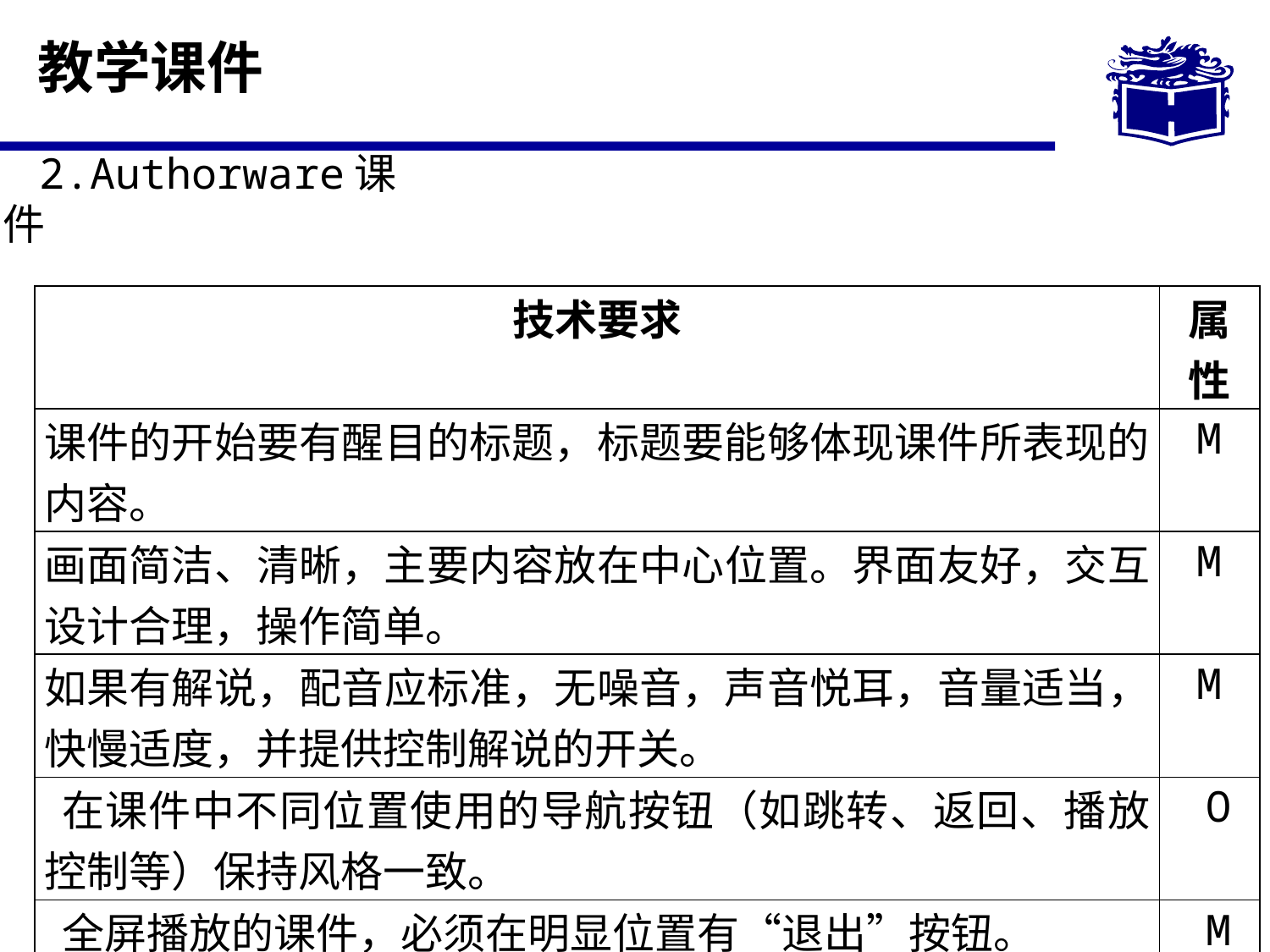

# 教学课件
2.Authorware课件
| 技术要求 | 属性 |
| --- | --- |
| 课件的开始要有醒目的标题，标题要能够体现课件所表现的内容。 | M |
| 画面简洁、清晰，主要内容放在中心位置。界面友好，交互设计合理，操作简单。 | M |
| 如果有解说，配音应标准，无噪音，声音悦耳，音量适当，快慢适度，并提供控制解说的开关。 | M |
| 在课件中不同位置使用的导航按钮（如跳转、返回、播放控制等）保持风格一致。 | O |
| 全屏播放的课件，必须在明显位置有“退出”按钮。 | M |